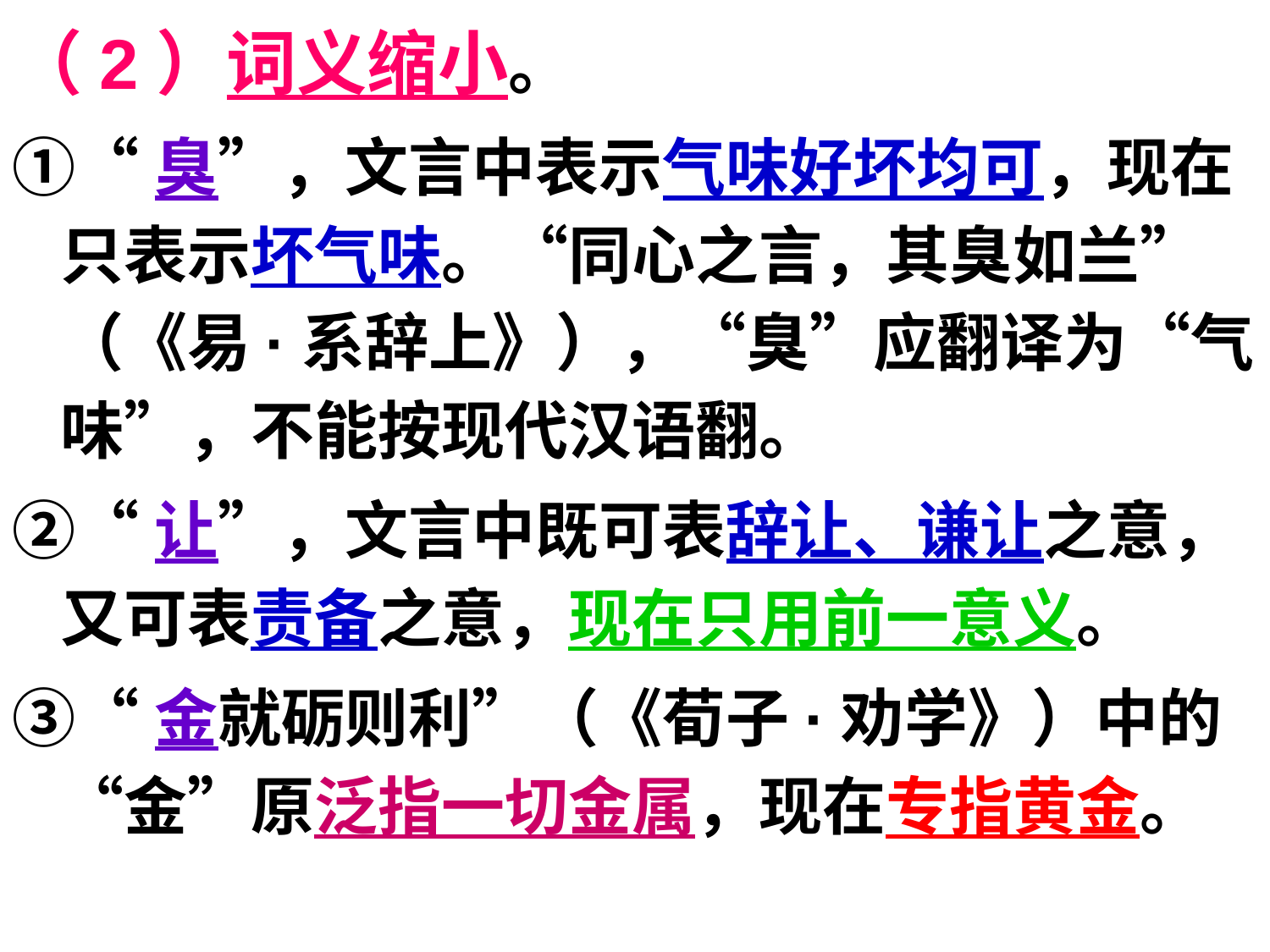

（2）词义缩小。
①“臭”，文言中表示气味好坏均可，现在只表示坏气味。“同心之言，其臭如兰”（《易·系辞上》），“臭”应翻译为“气味”，不能按现代汉语翻。
②“让”，文言中既可表辞让、谦让之意，又可表责备之意，现在只用前一意义。
③“金就砺则利”（《荀子·劝学》）中的“金”原泛指一切金属，现在专指黄金。